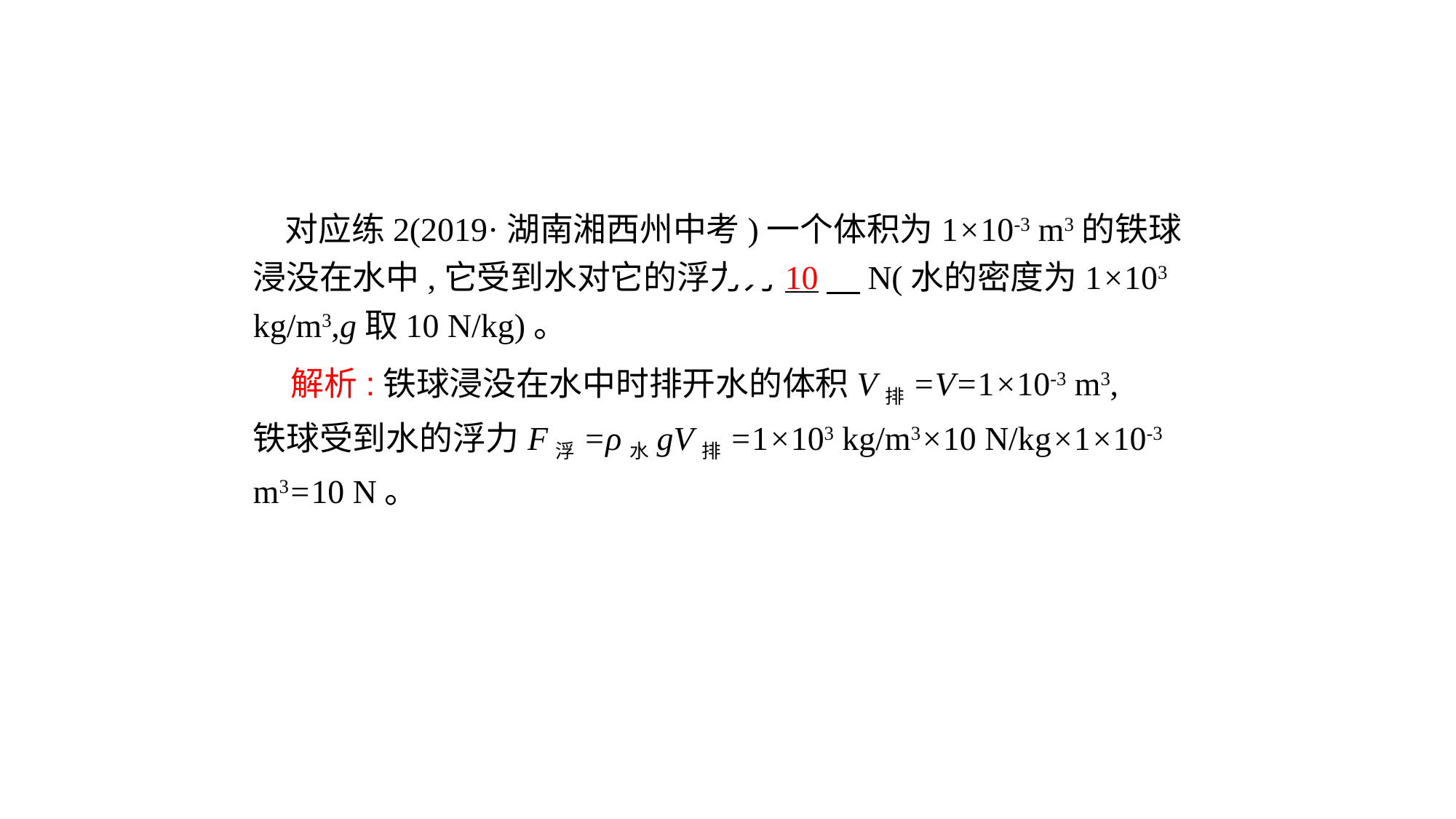

对应练2(2019·湖南湘西州中考)一个体积为1×10-3 m3的铁球浸没在水中,它受到水对它的浮力为10　N(水的密度为1×103 kg/m3,g取10 N/kg)。

    解析:铁球浸没在水中时排开水的体积V排=V=1×10-3 m3,
铁球受到水的浮力F浮=ρ水gV排=1×103 kg/m3×10 N/kg×1×10-3 m3=10 N。